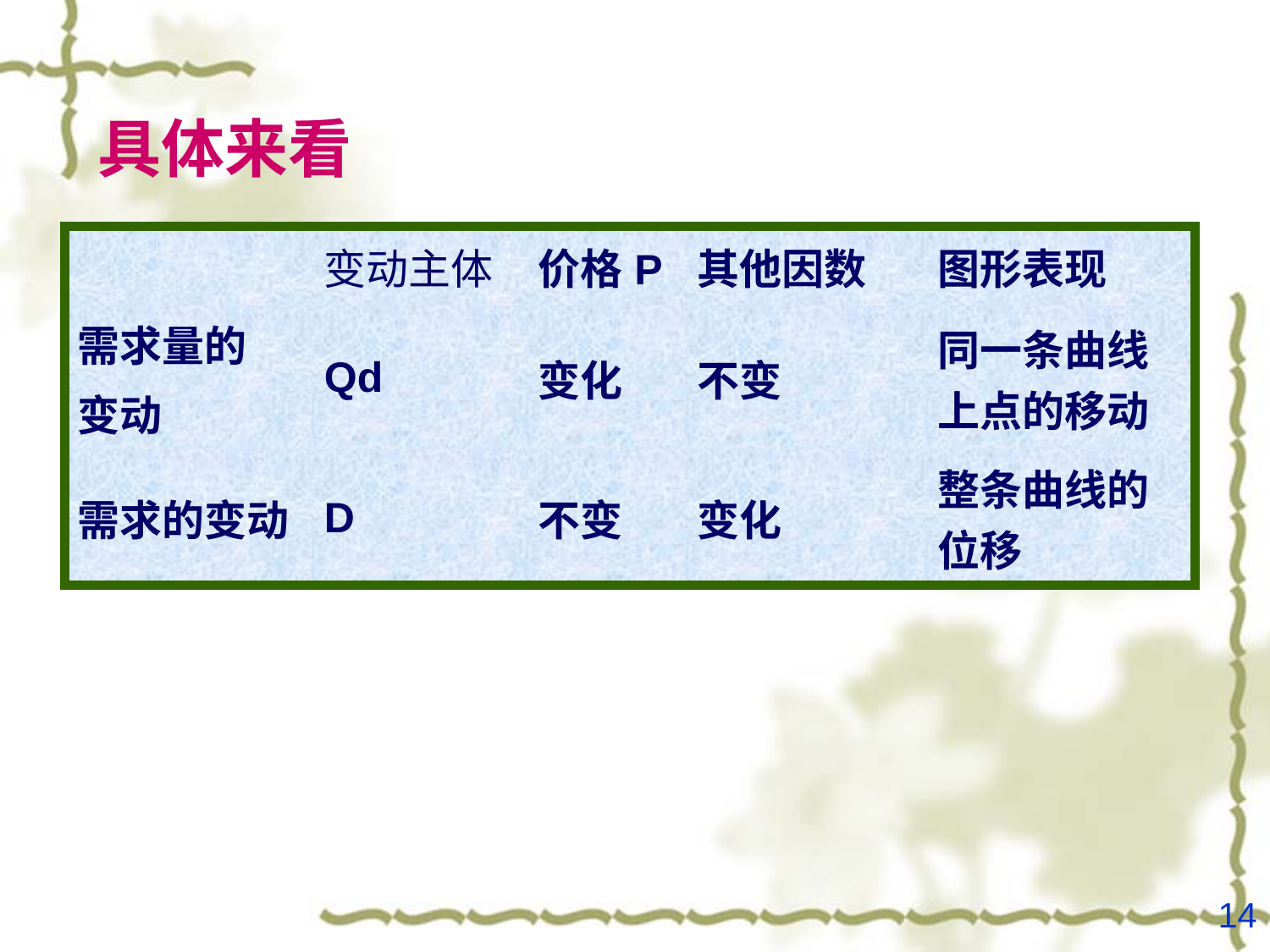

# 具体来看
|  | 变动主体 | 价格P | 其他因数 | 图形表现 |
| --- | --- | --- | --- | --- |
| 需求量的 变动 | Qd | 变化 | 不变 | 同一条曲线上点的移动 |
| 需求的变动 | D | 不变 | 变化 | 整条曲线的位移 |
14